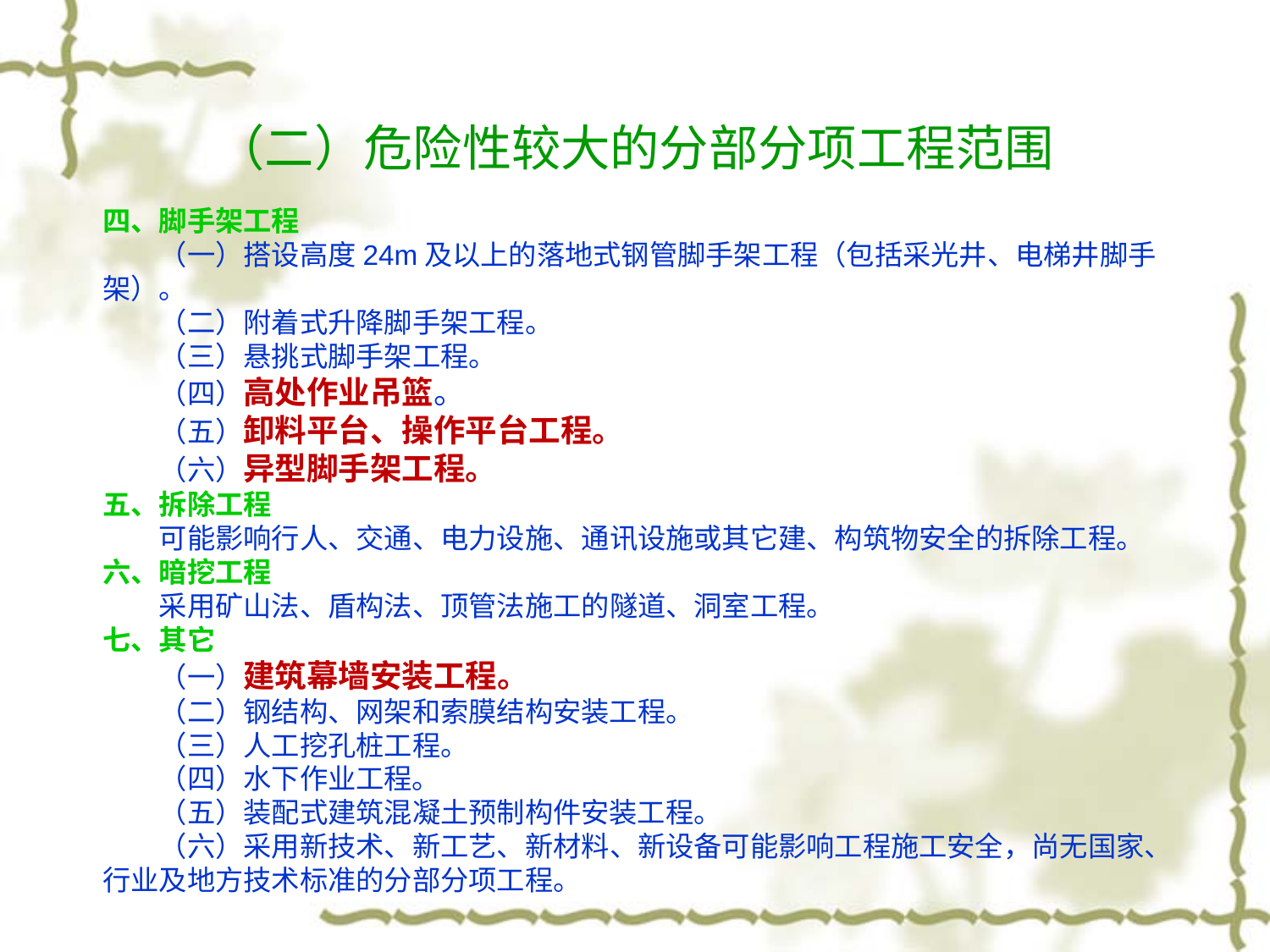

# （二）危险性较大的分部分项工程范围
四、脚手架工程
　　（一）搭设高度24m及以上的落地式钢管脚手架工程（包括采光井、电梯井脚手架）。
　　（二）附着式升降脚手架工程。
　　（三）悬挑式脚手架工程。
　　（四）高处作业吊篮。
　　（五）卸料平台、操作平台工程。
　　（六）异型脚手架工程。
五、拆除工程
　　可能影响行人、交通、电力设施、通讯设施或其它建、构筑物安全的拆除工程。
六、暗挖工程
　　采用矿山法、盾构法、顶管法施工的隧道、洞室工程。
七、其它
　　（一）建筑幕墙安装工程。
　　（二）钢结构、网架和索膜结构安装工程。
　　（三）人工挖孔桩工程。
　　（四）水下作业工程。
　　（五）装配式建筑混凝土预制构件安装工程。
　　（六）采用新技术、新工艺、新材料、新设备可能影响工程施工安全，尚无国家、行业及地方技术标准的分部分项工程。